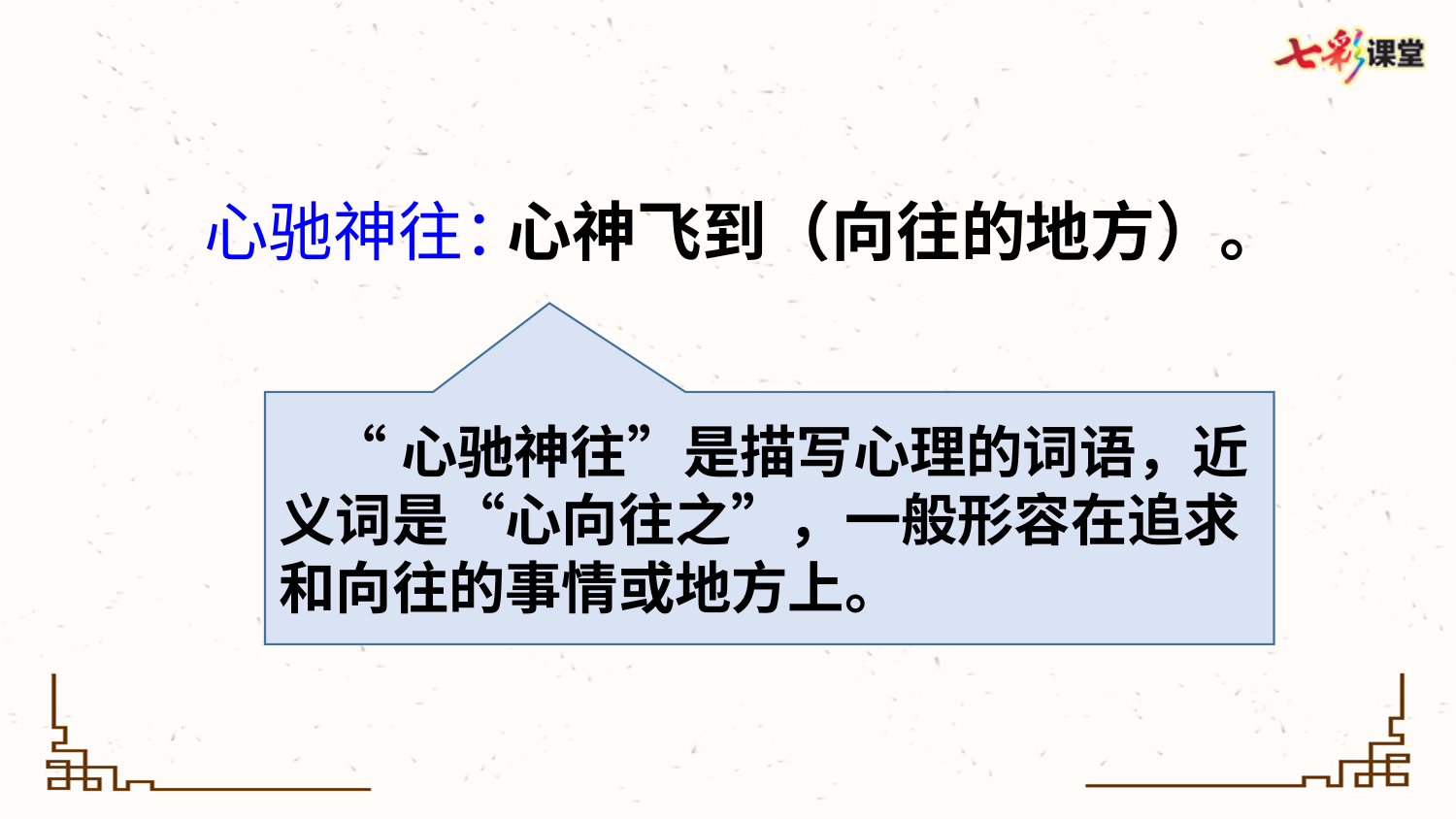

心驰神往：
心神飞到（向往的地方）。
    “心驰神往”是描写心理的词语，近义词是“心向往之”，一般形容在追求和向往的事情或地方上。